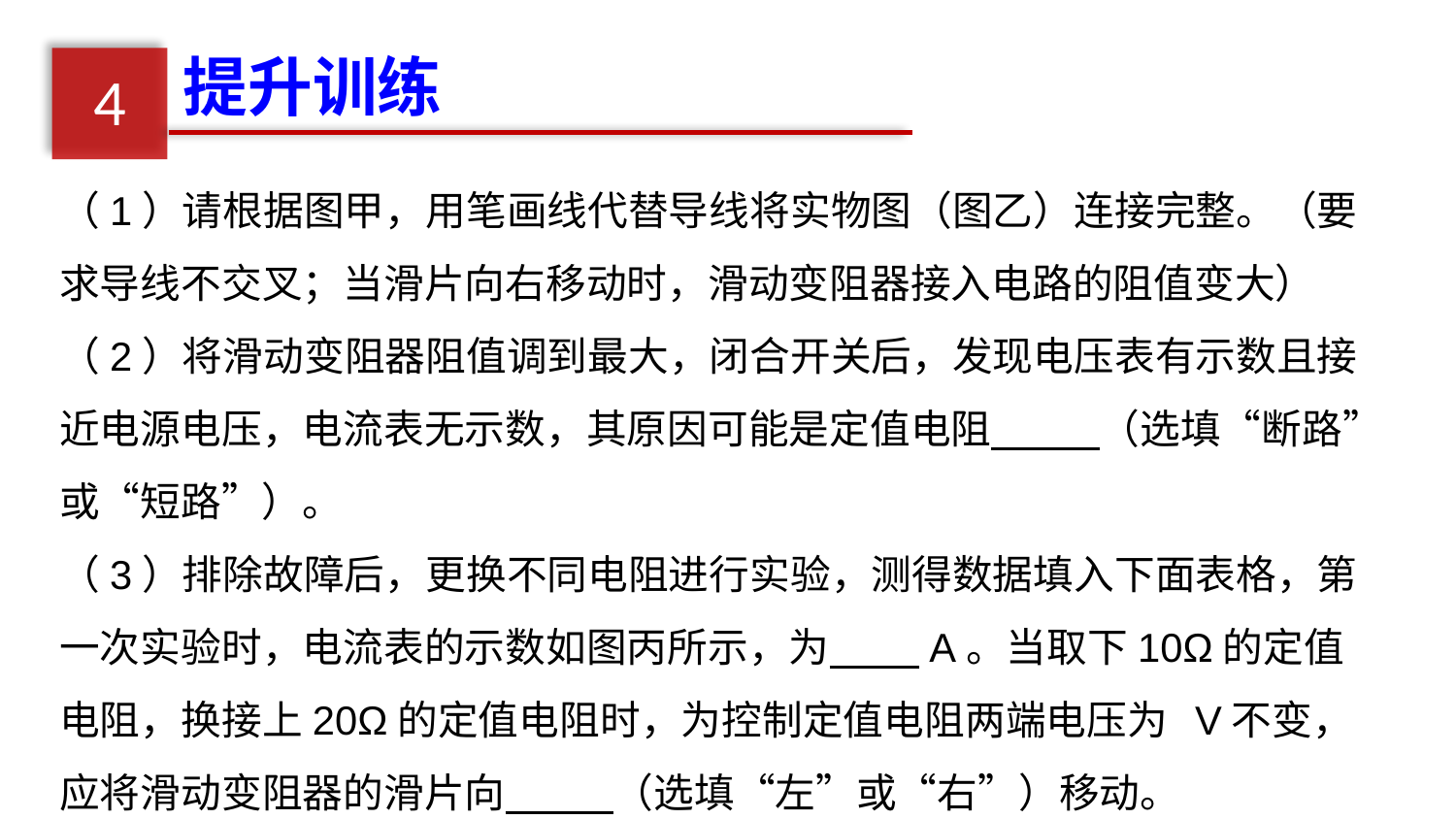

提升训练

4
（1）请根据图甲，用笔画线代替导线将实物图（图乙）连接完整。（要求导线不交叉；当滑片向右移动时，滑动变阻器接入电路的阻值变大）
（2）将滑动变阻器阻值调到最大，闭合开关后，发现电压表有示数且接近电源电压，电流表无示数，其原因可能是定值电阻　   　（选填“断路”或“短路”）。
（3）排除故障后，更换不同电阻进行实验，测得数据填入下面表格，第一次实验时，电流表的示数如图丙所示，为　 　A。当取下10Ω的定值电阻，换接上20Ω的定值电阻时，为控制定值电阻两端电压为  V不变，应将滑动变阻器的滑片向　   　（选填“左”或“右”）移动。